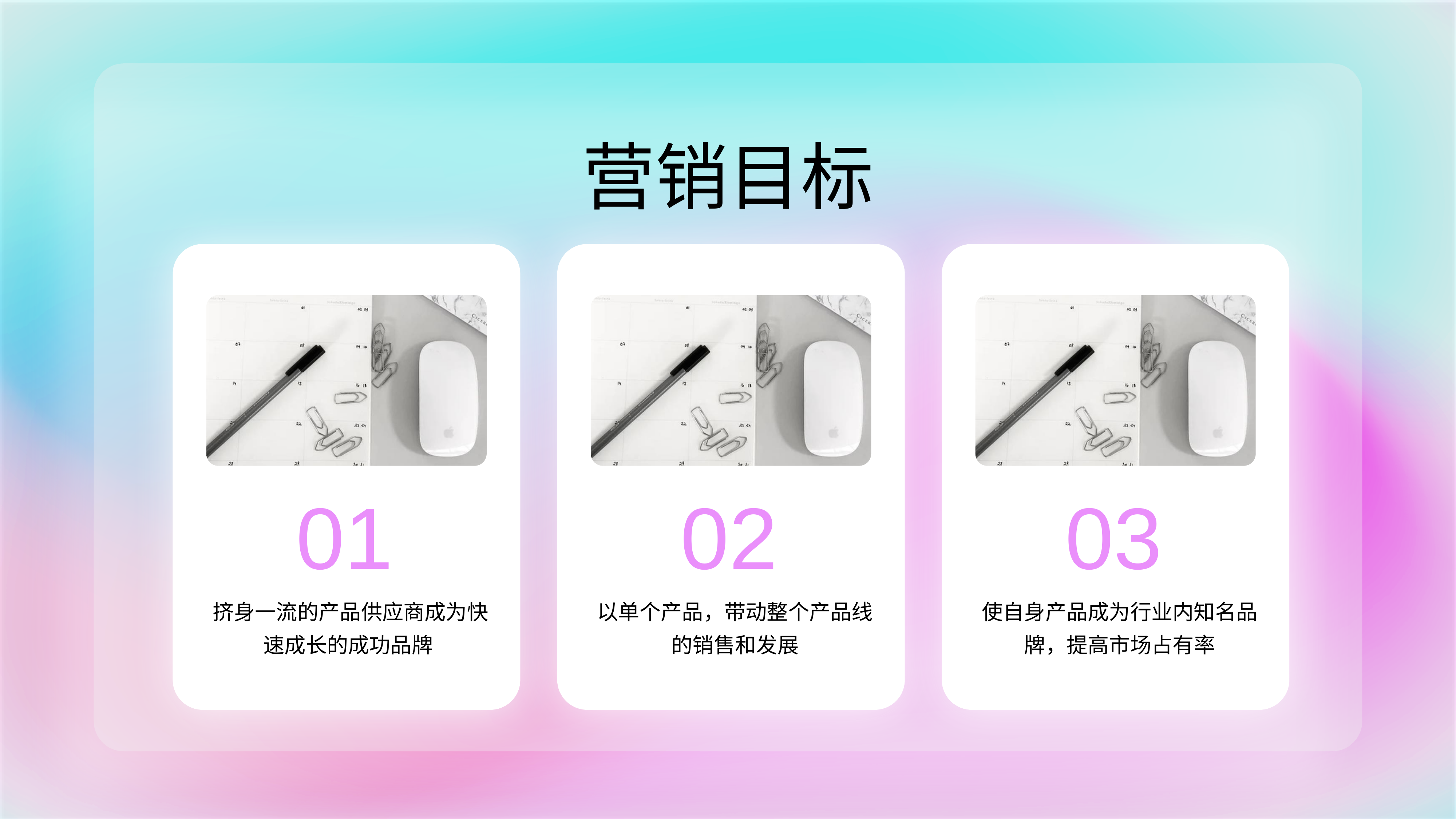

营销目标

01
挤身一流的产品供应商成为快速成长的成功品牌

02
以单个产品，带动整个产品线的销售和发展

03
使自身产品成为行业内知名品牌，提高市场占有率